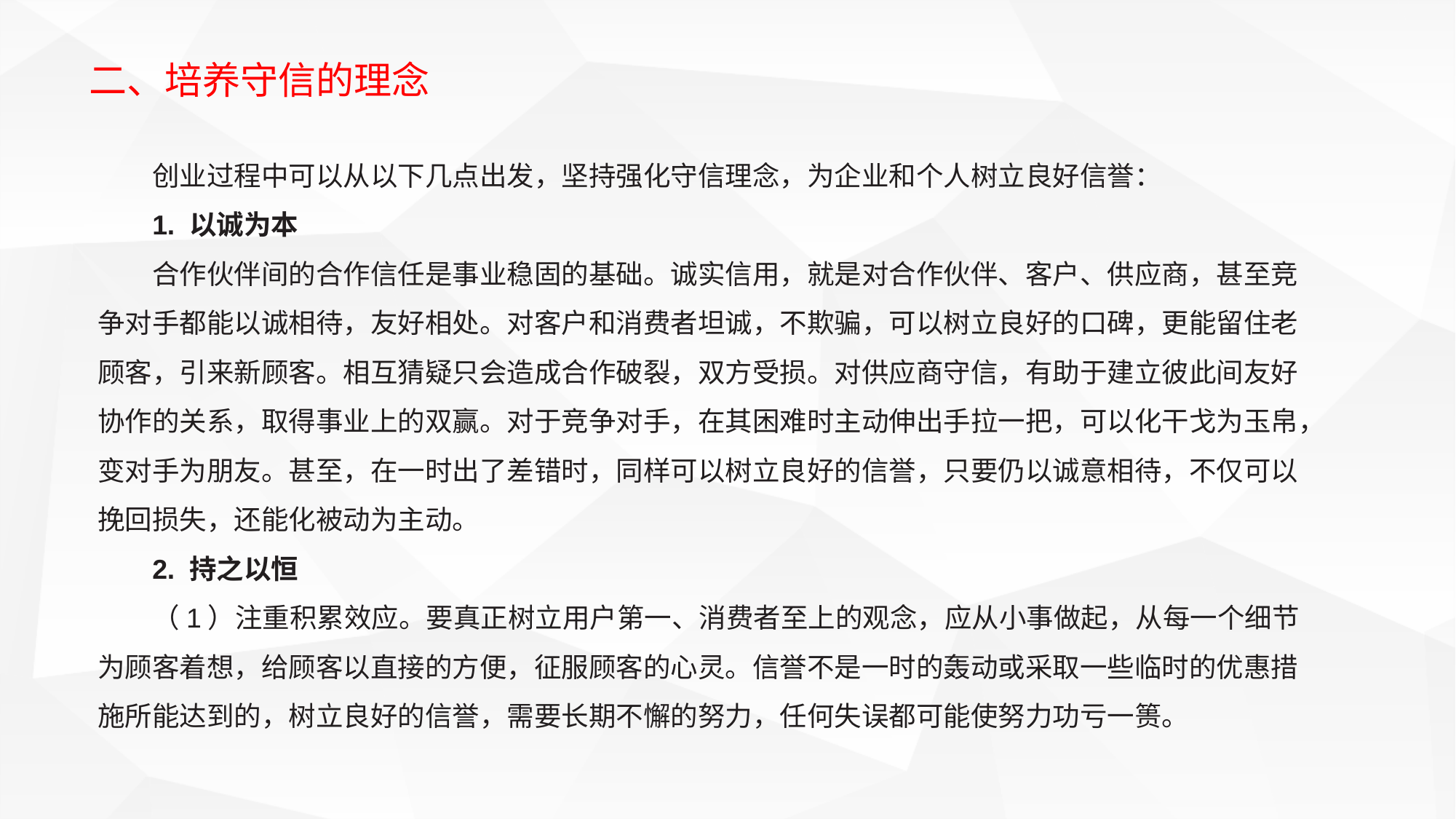

二、培养守信的理念
创业过程中可以从以下几点出发，坚持强化守信理念，为企业和个人树立良好信誉：
1. 以诚为本
合作伙伴间的合作信任是事业稳固的基础。诚实信用，就是对合作伙伴、客户、供应商，甚至竞争对手都能以诚相待，友好相处。对客户和消费者坦诚，不欺骗，可以树立良好的口碑，更能留住老顾客，引来新顾客。相互猜疑只会造成合作破裂，双方受损。对供应商守信，有助于建立彼此间友好协作的关系，取得事业上的双赢。对于竞争对手，在其困难时主动伸出手拉一把，可以化干戈为玉帛，变对手为朋友。甚至，在一时出了差错时，同样可以树立良好的信誉，只要仍以诚意相待，不仅可以挽回损失，还能化被动为主动。
2. 持之以恒
（1）注重积累效应。要真正树立用户第一、消费者至上的观念，应从小事做起，从每一个细节为顾客着想，给顾客以直接的方便，征服顾客的心灵。信誉不是一时的轰动或采取一些临时的优惠措施所能达到的，树立良好的信誉，需要长期不懈的努力，任何失误都可能使努力功亏一篑。